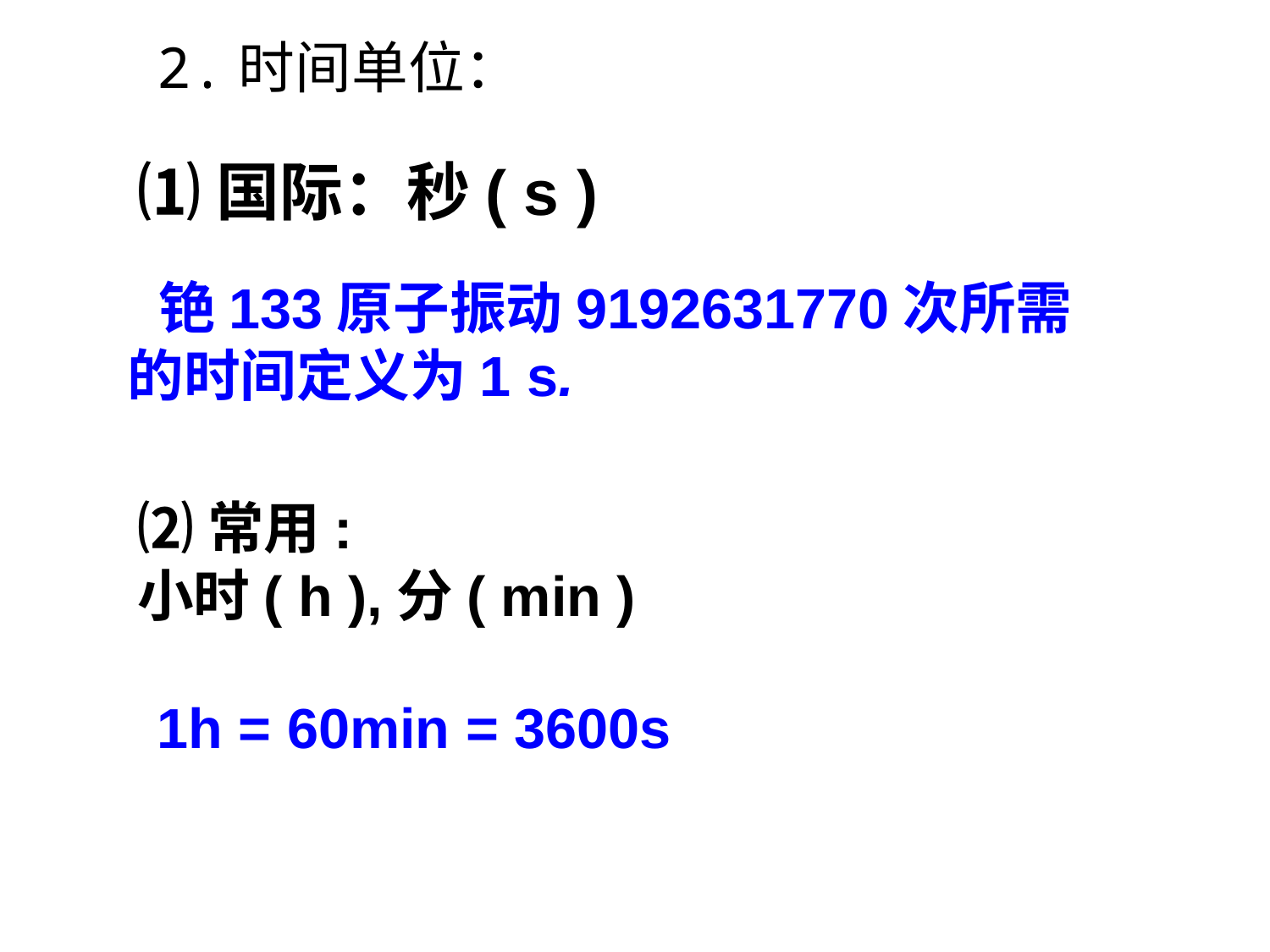

2.时间单位：
⑴国际：秒( s )
铯133原子振动9192631770次所需的时间定义为1 s.
⑵常用:
小时( h ),分( min )
1h = 60min = 3600s